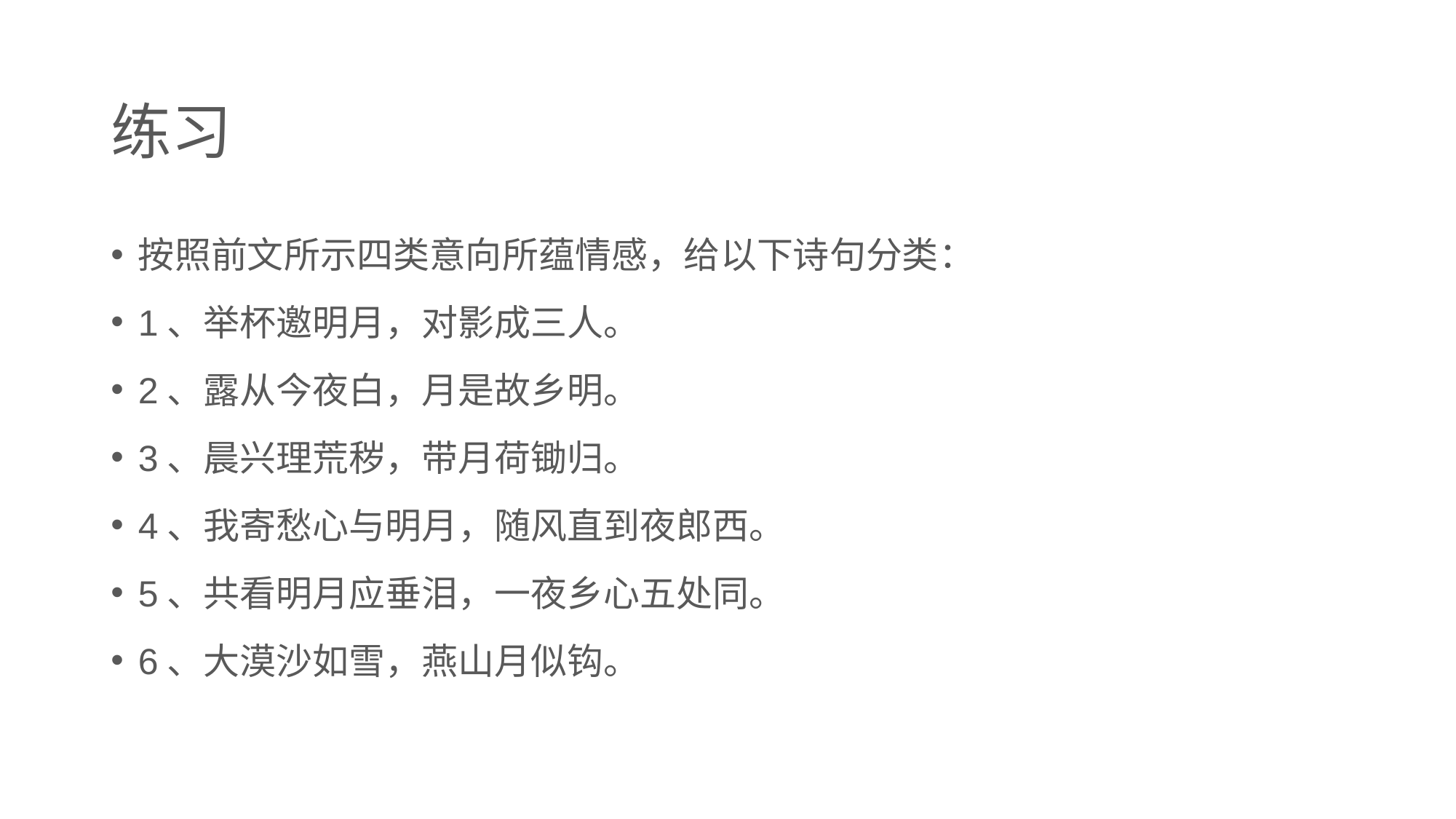

# 练习
按照前文所示四类意向所蕴情感，给以下诗句分类：
1、举杯邀明月，对影成三人。
2、露从今夜白，月是故乡明。
3、晨兴理荒秽，带月荷锄归。
4、我寄愁心与明月，随风直到夜郎西。
5、共看明月应垂泪，一夜乡心五处同。
6、大漠沙如雪，燕山月似钩。